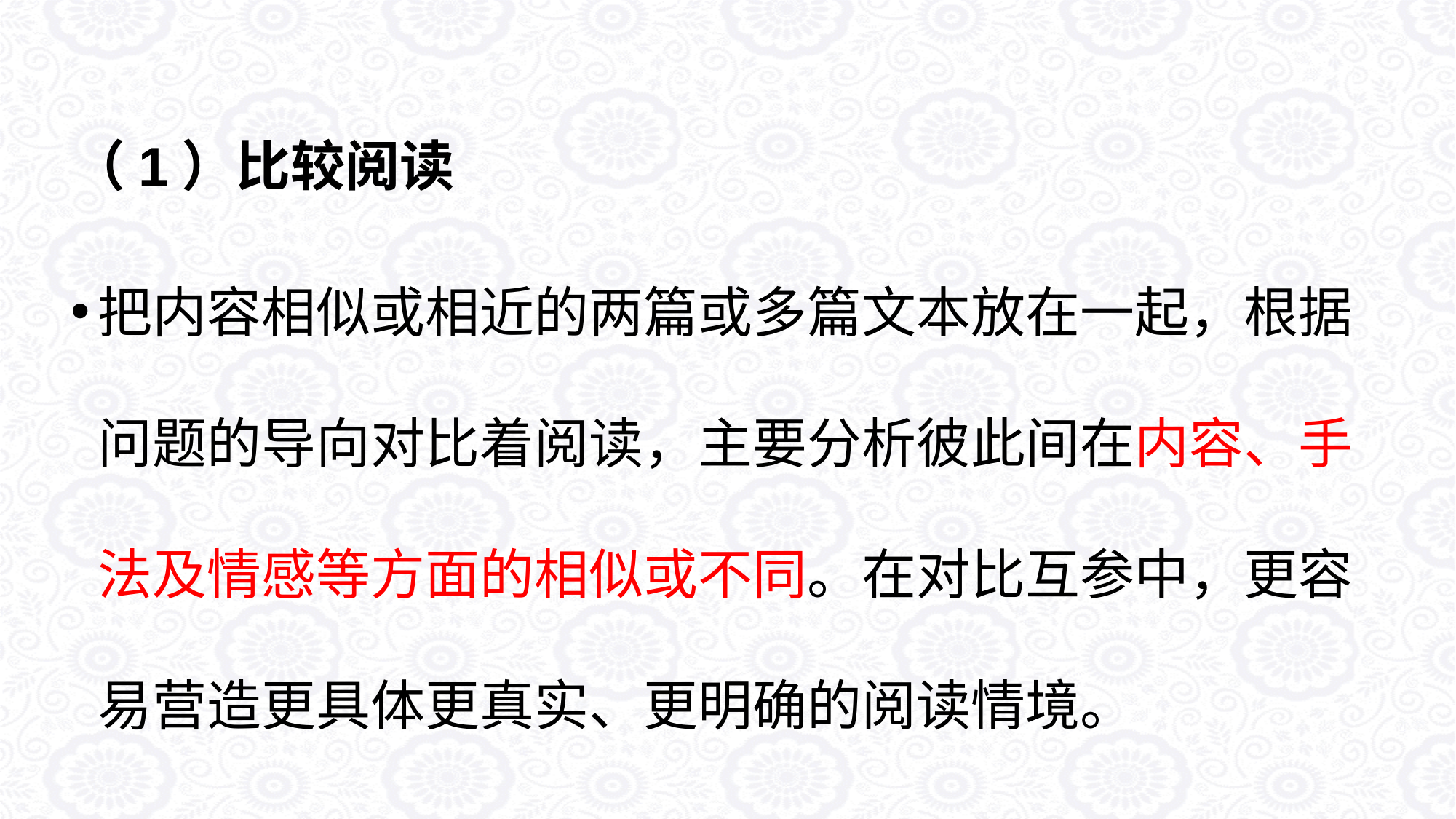

（1）比较阅读
把内容相似或相近的两篇或多篇文本放在一起，根据问题的导向对比着阅读，主要分析彼此间在内容、手法及情感等方面的相似或不同。在对比互参中，更容易营造更具体更真实、更明确的阅读情境。